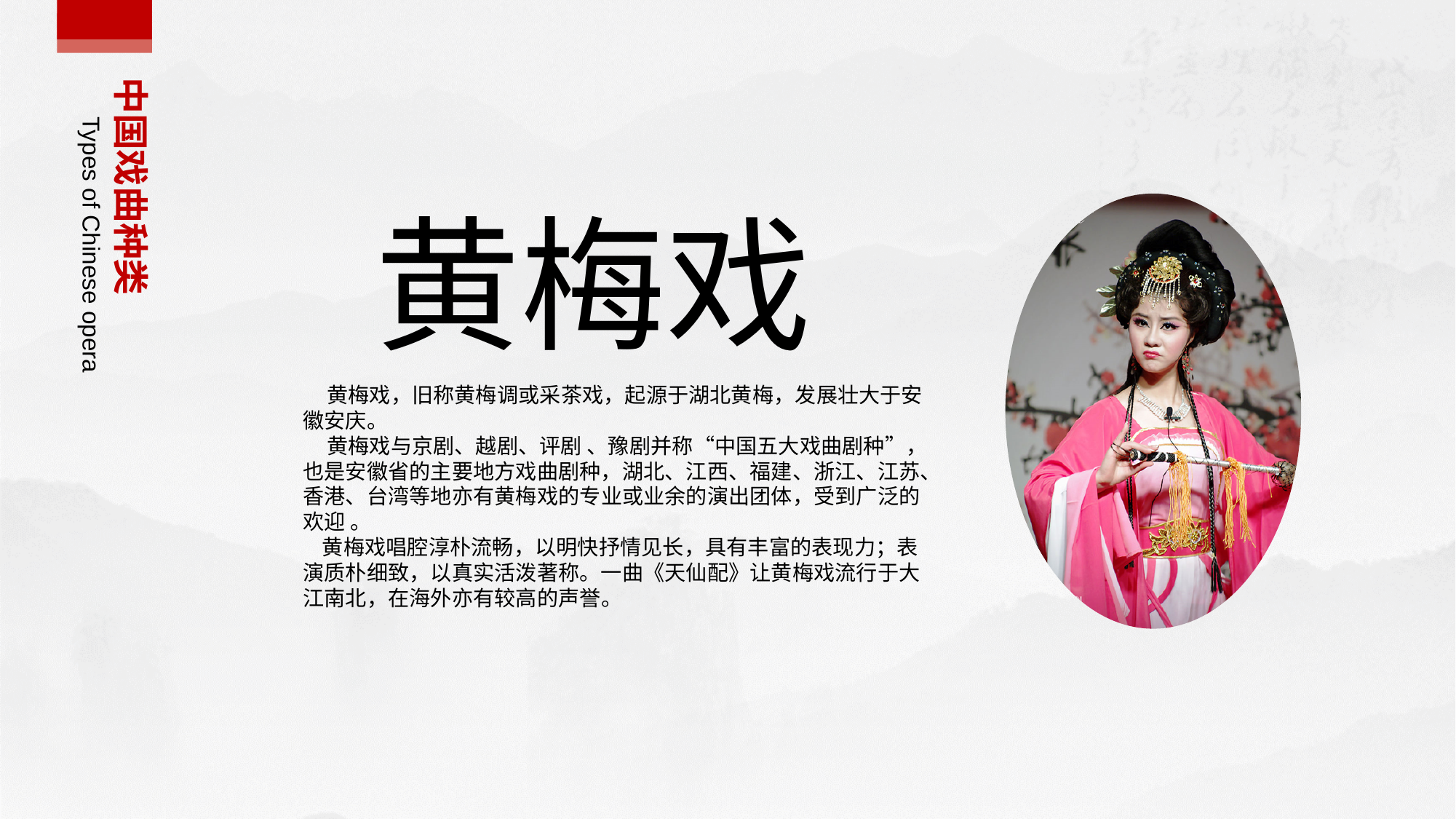

中国戏曲种类
Types of Chinese opera
黄梅戏

    黄梅戏，旧称黄梅调或采茶戏，起源于湖北黄梅，发展壮大于安徽安庆。
    黄梅戏与京剧、越剧、评剧 、豫剧并称“中国五大戏曲剧种”，也是安徽省的主要地方戏曲剧种，湖北、江西、福建、浙江、江苏、香港、台湾等地亦有黄梅戏的专业或业余的演出团体，受到广泛的欢迎 。
   黄梅戏唱腔淳朴流畅，以明快抒情见长，具有丰富的表现力；表演质朴细致，以真实活泼著称。一曲《天仙配》让黄梅戏流行于大江南北，在海外亦有较高的声誉。